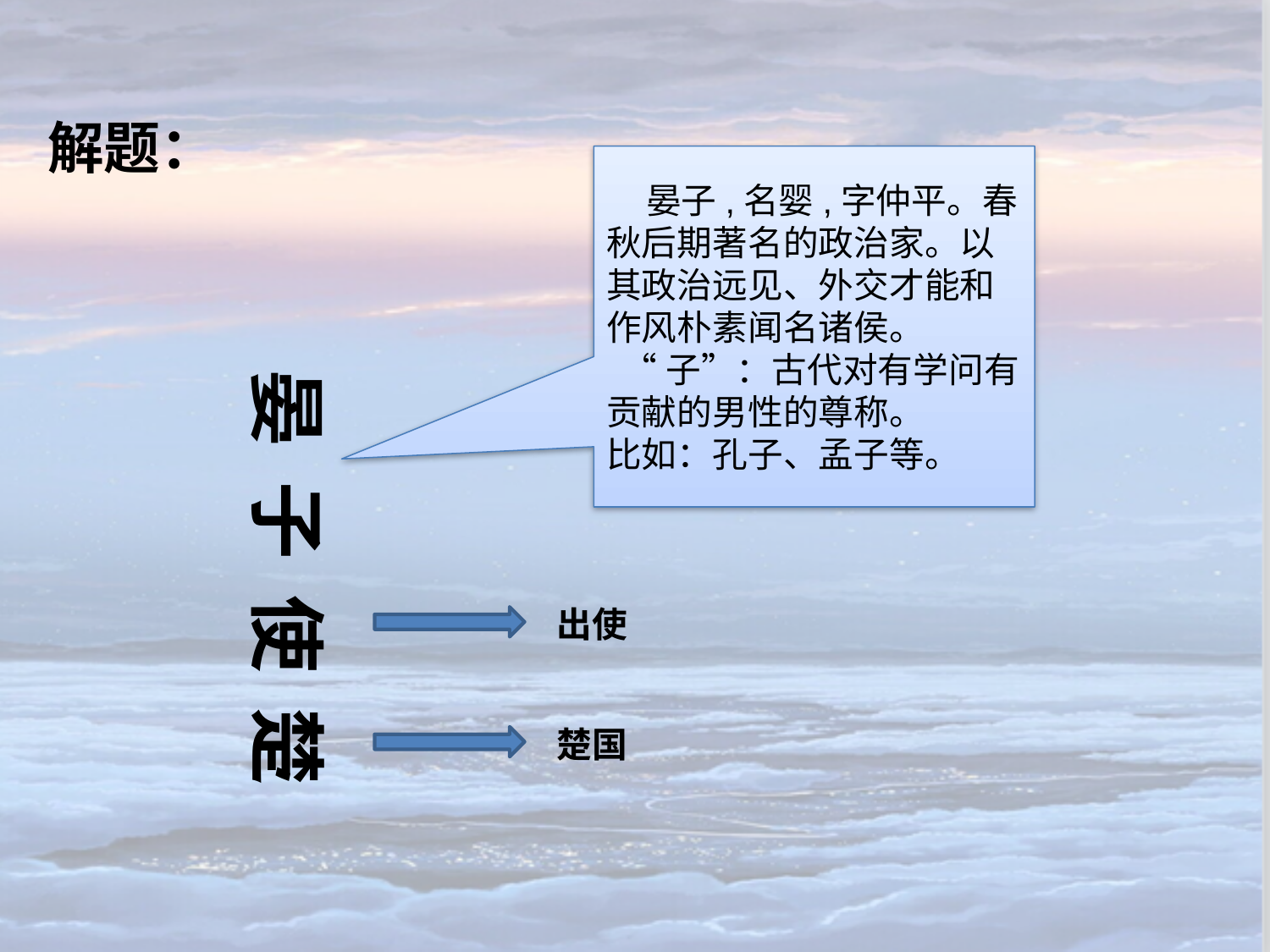

解题：
    晏子,名婴,字仲平。春秋后期著名的政治家。以其政治远见、外交才能和作风朴素闻名诸侯。
  “子”：古代对有学问有贡献的男性的尊称。
比如：孔子、孟子等。
晏  子  使  楚
出使

楚国